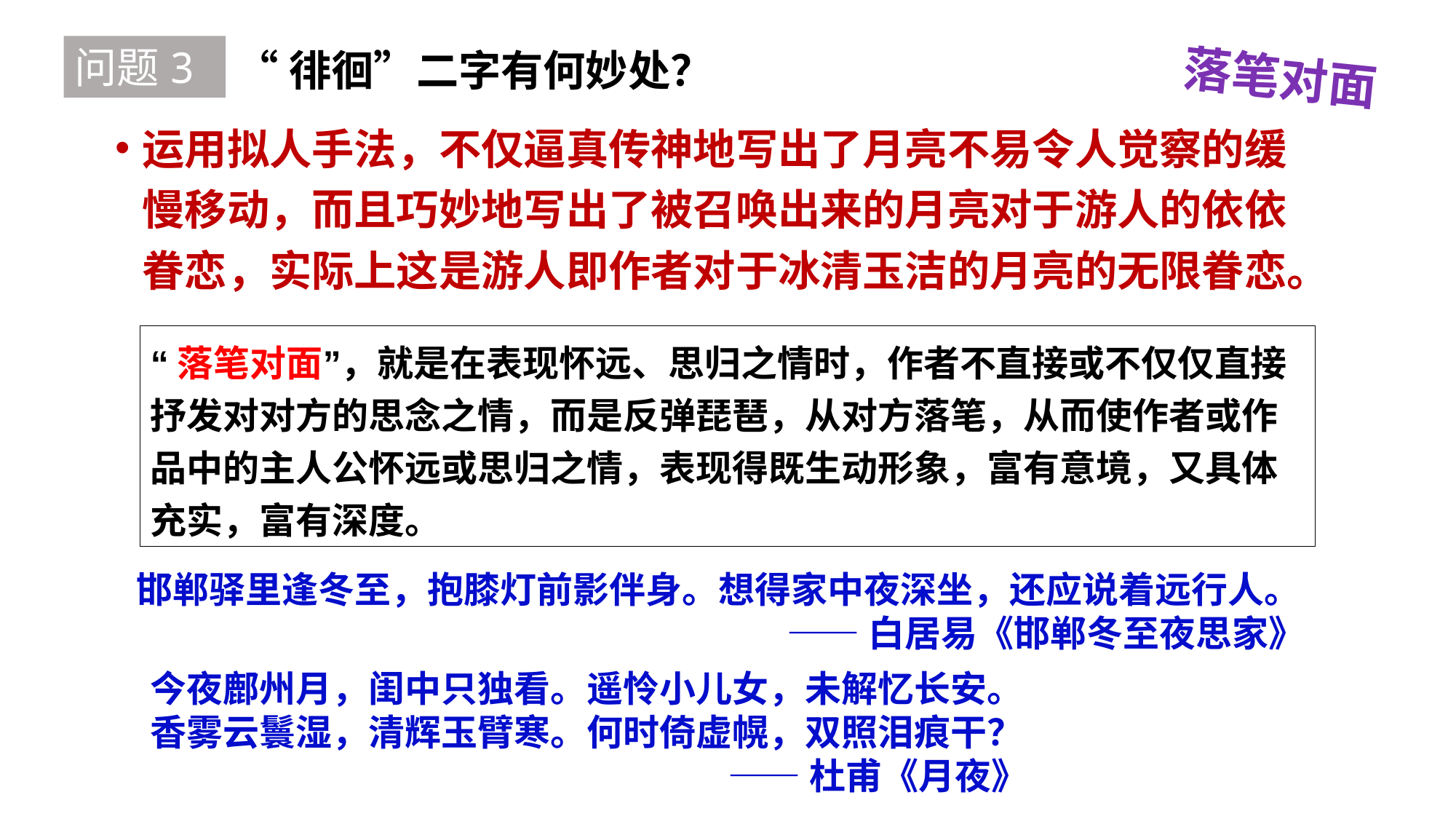

落笔对面
问题3
“徘徊”二字有何妙处？
运用拟人手法，不仅逼真传神地写出了月亮不易令人觉察的缓慢移动，而且巧妙地写出了被召唤出来的月亮对于游人的依依眷恋，实际上这是游人即作者对于冰清玉洁的月亮的无限眷恋。
“落笔对面”，就是在表现怀远、思归之情时，作者不直接或不仅仅直接抒发对对方的思念之情，而是反弹琵琶，从对方落笔，从而使作者或作品中的主人公怀远或思归之情，表现得既生动形象，富有意境，又具体充实，富有深度。
邯郸驿里逢冬至，抱膝灯前影伴身。想得家中夜深坐，还应说着远行人。
——白居易《邯郸冬至夜思家》
今夜鄜州月，闺中只独看。遥怜小儿女，未解忆长安。香雾云鬟湿，清辉玉臂寒。何时倚虚幌，双照泪痕干？
——杜甫《月夜》